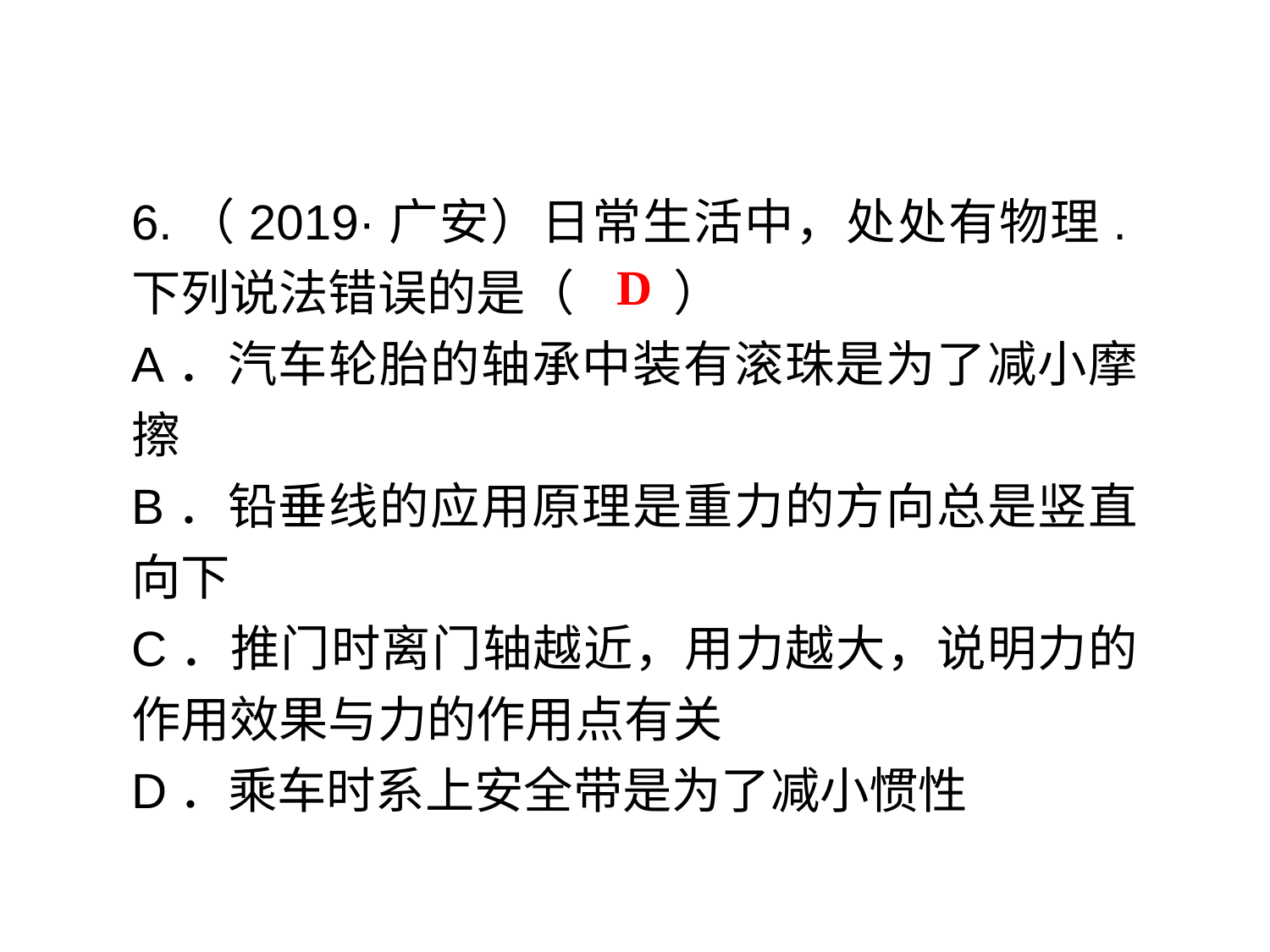

6.（2019·广安）日常生活中，处处有物理.下列说法错误的是（　　）
A．汽车轮胎的轴承中装有滚珠是为了减小摩擦
B．铅垂线的应用原理是重力的方向总是竖直向下
C．推门时离门轴越近，用力越大，说明力的作用效果与力的作用点有关
D．乘车时系上安全带是为了减小惯性
D